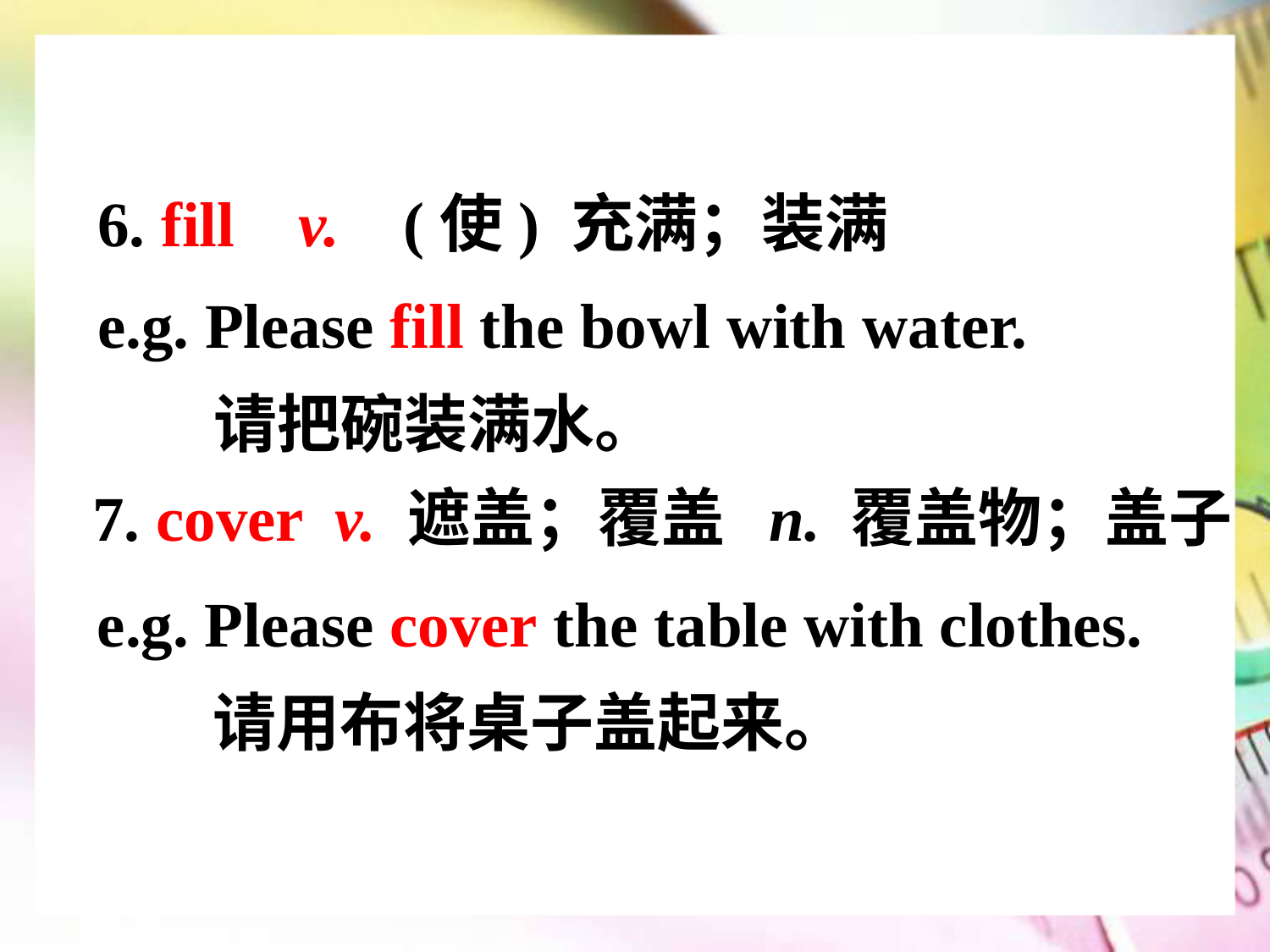

6. fill    v.    (使) 充满；装满
e.g. Please fill the bowl with water.
       请把碗装满水。
7. cover  v. 遮盖；覆盖  n. 覆盖物；盖子
e.g. Please cover the table with clothes.
       请用布将桌子盖起来。